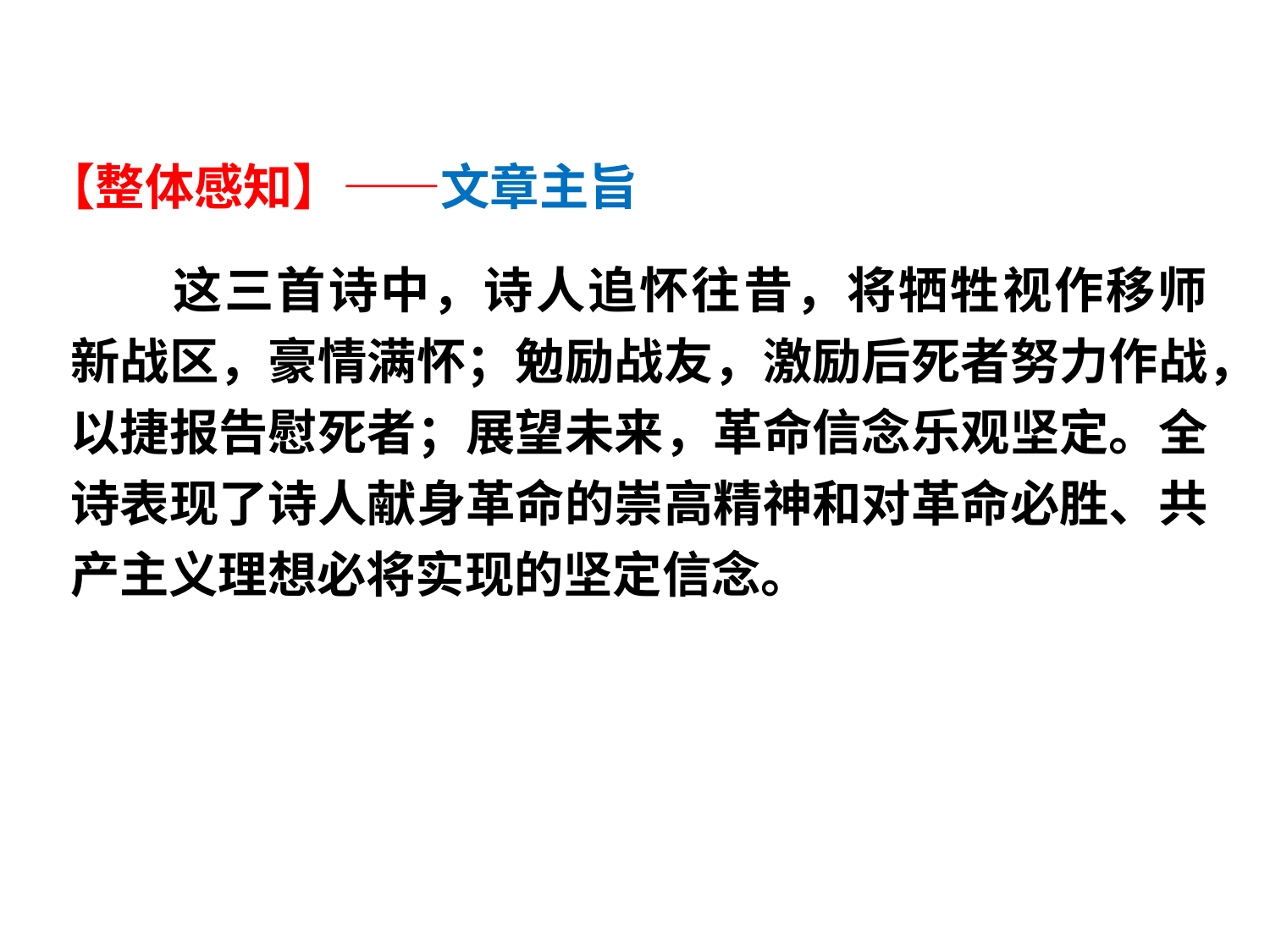

【整体感知】——文章主旨
这三首诗中，诗人追怀往昔，将牺牲视作移师新战区，豪情满怀；勉励战友，激励后死者努力作战，以捷报告慰死者；展望未来，革命信念乐观坚定。全诗表现了诗人献身革命的崇高精神和对革命必胜、共产主义理想必将实现的坚定信念。